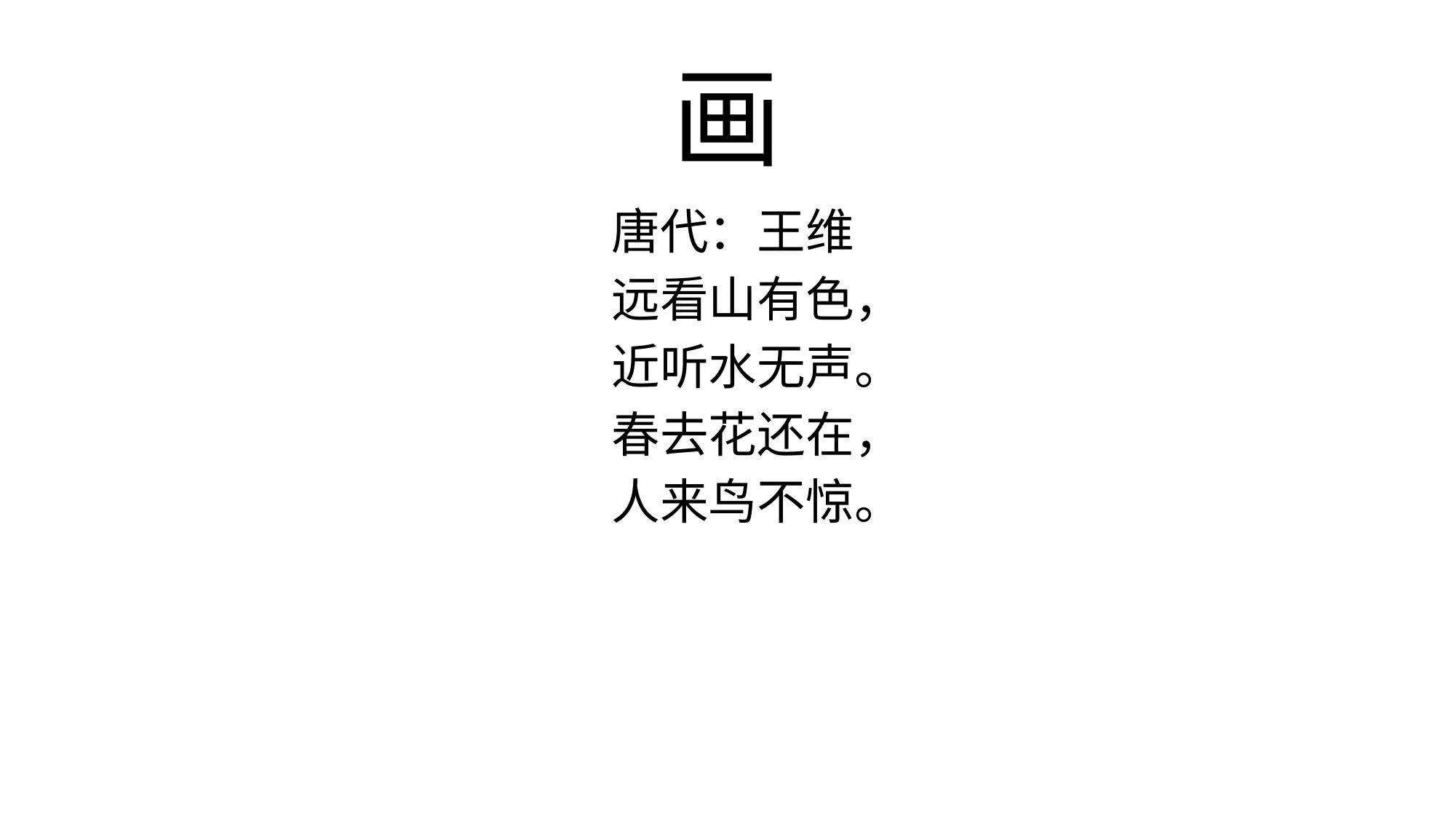

# 画
唐代：王维
远看山有色，
近听水无声。
春去花还在，
人来鸟不惊。